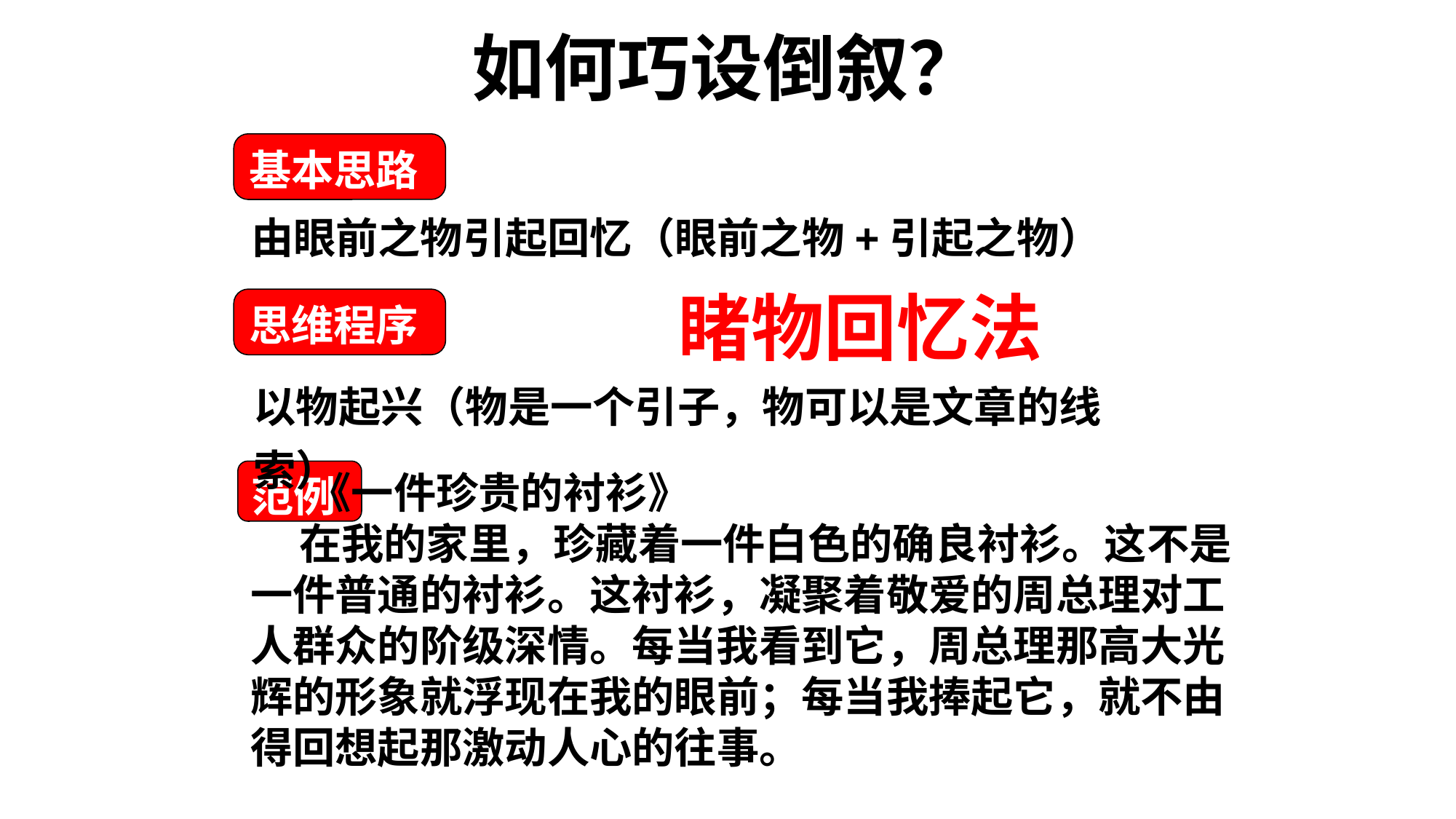

# 如何巧设倒叙？

由眼前之物引起回忆（眼前之物+引起之物）
基本思路
睹物回忆法
思维程序
以物起兴（物是一个引子，物可以是文章的线索）
范例
     《一件珍贵的衬衫》
    在我的家里，珍藏着一件白色的确良衬衫。这不是一件普通的衬衫。这衬衫，凝聚着敬爱的周总理对工人群众的阶级深情。每当我看到它，周总理那高大光辉的形象就浮现在我的眼前；每当我捧起它，就不由得回想起那激动人心的往事。